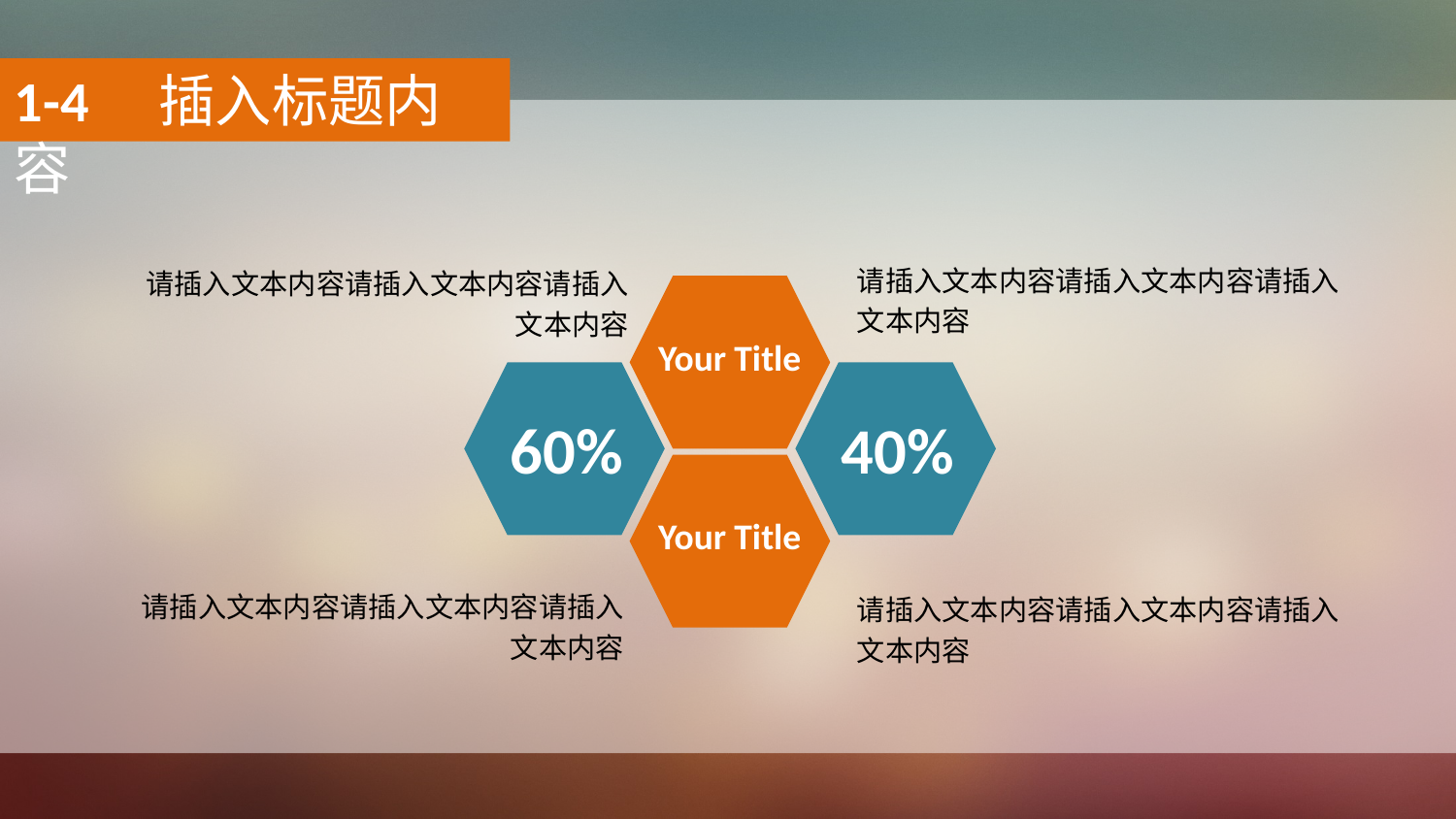

1-4　插入标题内容

请插入文本内容请插入文本内容请插入文本内容
请插入文本内容请插入文本内容请插入文本内容

Your Title

60%
40%

Your Title
请插入文本内容请插入文本内容请插入文本内容
请插入文本内容请插入文本内容请插入文本内容